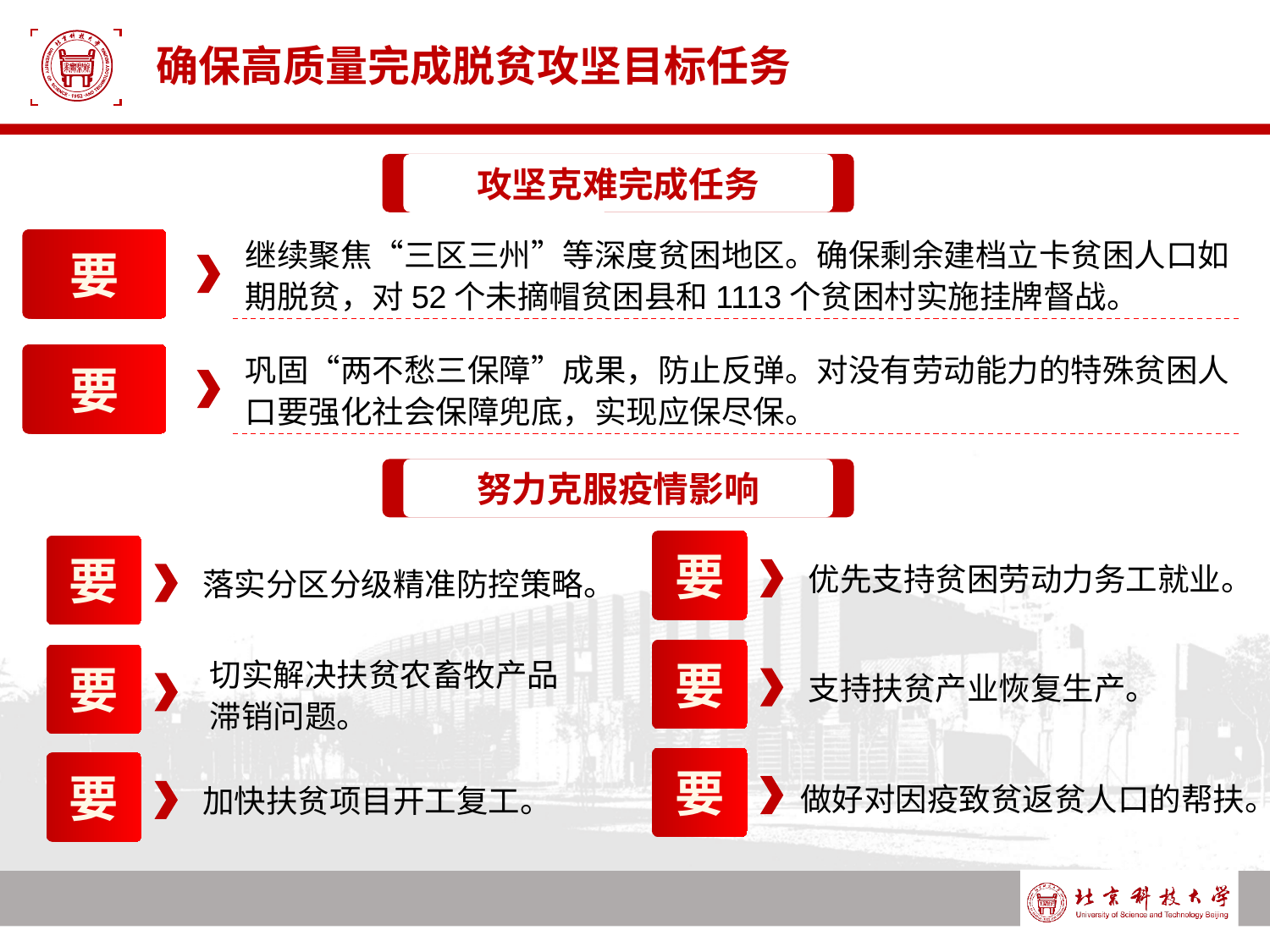

# 确保高质量完成脱贫攻坚目标任务

攻坚克难完成任务
继续聚焦“三区三州”等深度贫困地区。确保剩余建档立卡贫困人口如期脱贫，对52个未摘帽贫困县和1113个贫困村实施挂牌督战。
要

巩固“两不愁三保障”成果，防止反弹。对没有劳动能力的特殊贫困人口要强化社会保障兜底，实现应保尽保。
要

努力克服疫情影响
要
要
优先支持贫困劳动力务工就业。
落实分区分级精准防控策略。

要
要
切实解决扶贫农畜牧产品滞销问题。
支持扶贫产业恢复生产。

要
要
做好对因疫致贫返贫人口的帮扶。
加快扶贫项目开工复工。